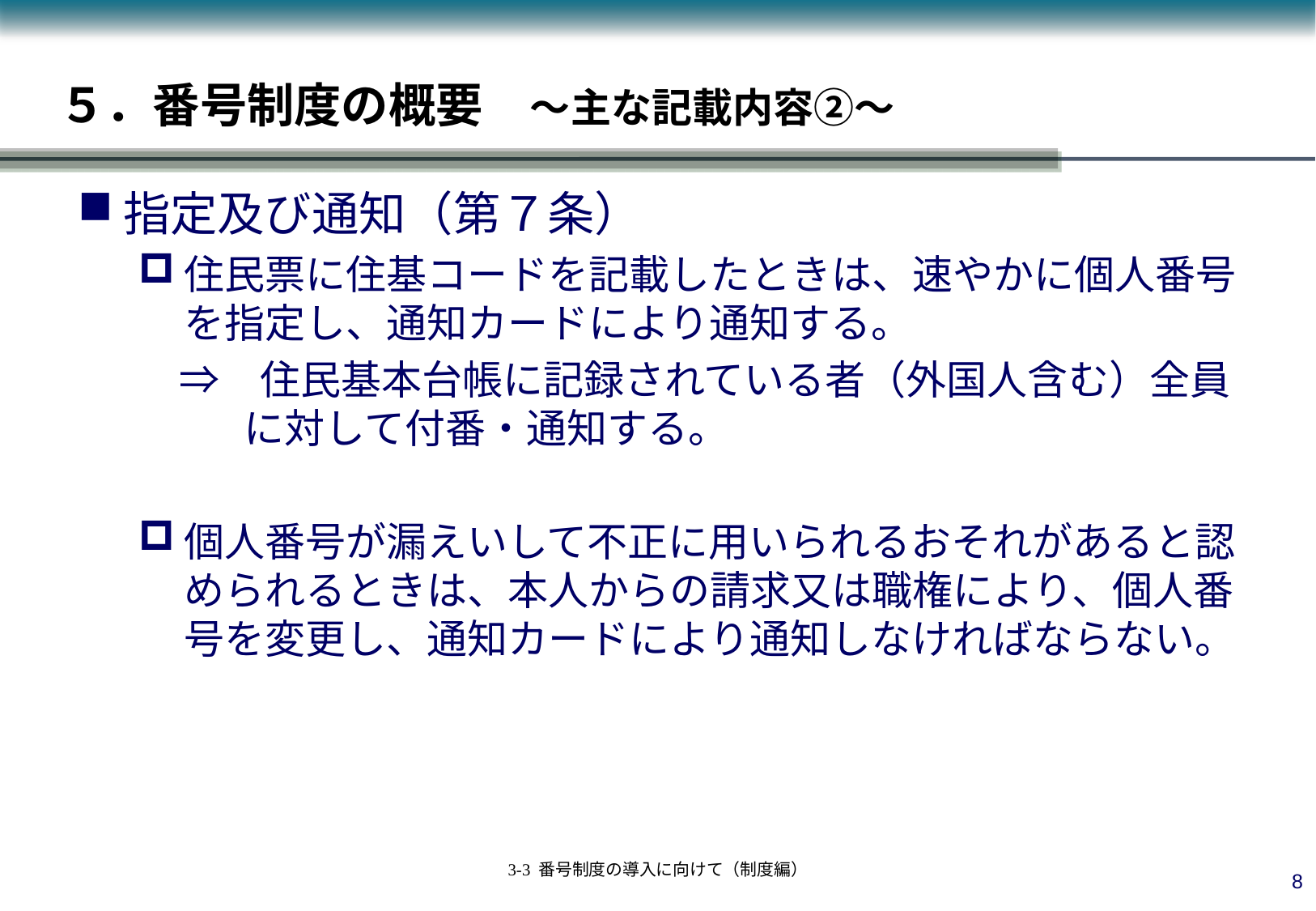

# ５．番号制度の概要　～主な記載内容②～
指定及び通知（第７条）
住民票に住基コードを記載したときは、速やかに個人番号を指定し、通知カードにより通知する。
　⇒　住民基本台帳に記録されている者（外国人含む）全員に対して付番・通知する。

個人番号が漏えいして不正に用いられるおそれがあると認められるときは、本人からの請求又は職権により、個人番号を変更し、通知カードにより通知しなければならない。
8
3-3 番号制度の導入に向けて（制度編）